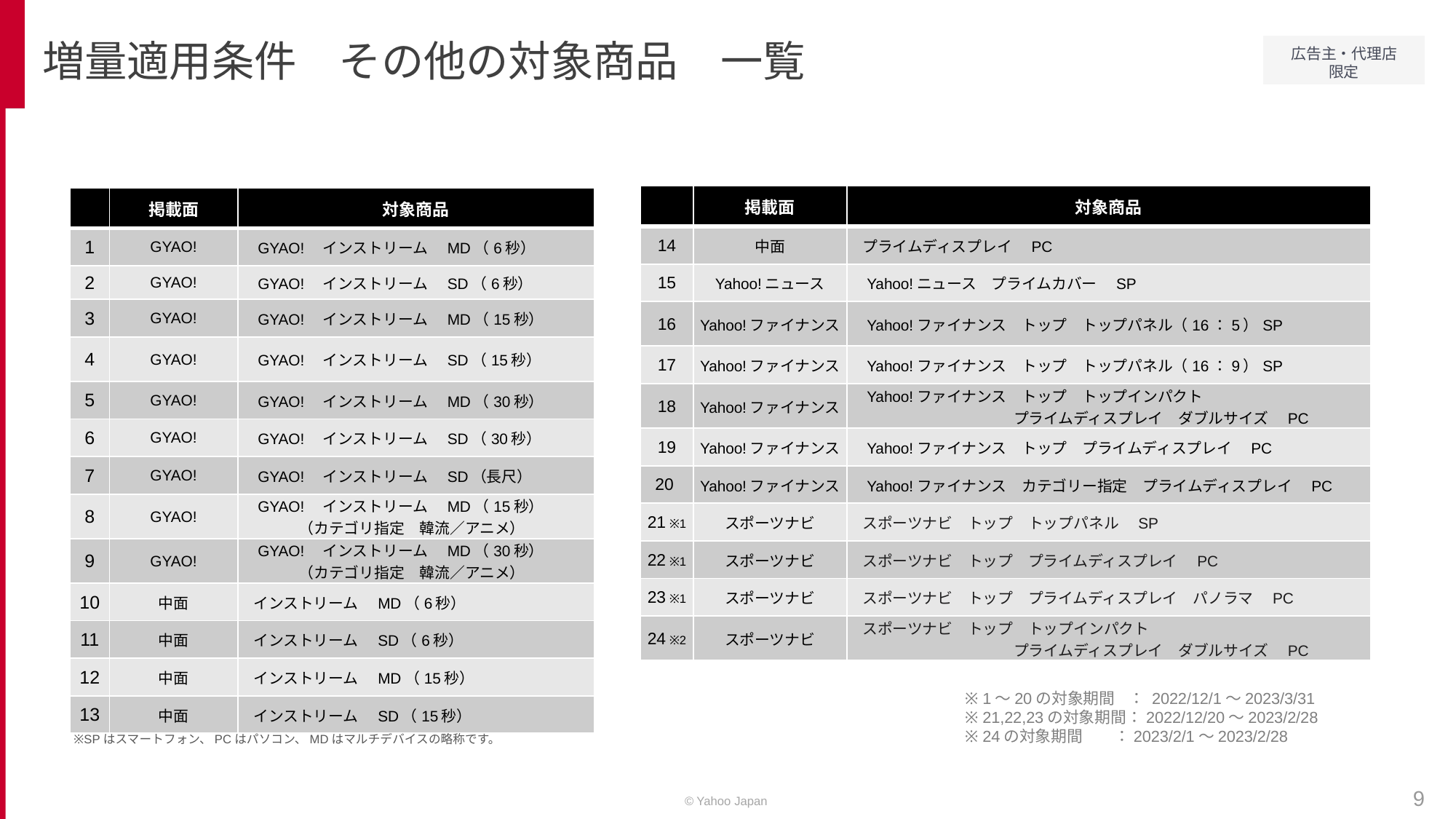

増量適用条件　その他の対象商品　一覧
|  | 掲載面 | 対象商品 |
| --- | --- | --- |
| 14 | 中面 | プライムディスプレイ　PC |
| 15 | Yahoo!ニュース | Yahoo!ニュース　プライムカバー　SP |
| 16 | Yahoo!ファイナンス | Yahoo!ファイナンス　トップ　トップパネル（16：5）SP |
| 17 | Yahoo!ファイナンス | Yahoo!ファイナンス　トップ　トップパネル（16：9）SP |
| 18 | Yahoo!ファイナンス | Yahoo!ファイナンス　トップ　トップインパクト 　　　　　　　　　　　プライムディスプレイ　ダブルサイズ　PC |
| 19 | Yahoo!ファイナンス | Yahoo!ファイナンス　トップ　プライムディスプレイ　PC |
| 20 | Yahoo!ファイナンス | Yahoo!ファイナンス　カテゴリー指定　プライムディスプレイ　PC |
| 21 ※1 | スポーツナビ | スポーツナビ　トップ　トップパネル　SP |
| 22 ※1 | スポーツナビ | スポーツナビ　トップ　プライムディスプレイ　PC |
| 23 ※1 | スポーツナビ | スポーツナビ　トップ　プライムディスプレイ　パノラマ　PC |
| 24 ※2 | スポーツナビ | スポーツナビ　トップ　トップインパクト 　　　　　　　　　　　プライムディスプレイ　ダブルサイズ　PC |
|  | 掲載面 | 対象商品 |
| --- | --- | --- |
| 1 | GYAO! | GYAO!　インストリーム　MD（6秒） |
| 2 | GYAO! | GYAO!　インストリーム　SD（6秒） |
| 3 | GYAO! | GYAO!　インストリーム　MD（15秒） |
| 4 | GYAO! | GYAO!　インストリーム　SD（15秒） |
| 5 | GYAO! | GYAO!　インストリーム　MD（30秒） |
| 6 | GYAO! | GYAO!　インストリーム　SD（30秒） |
| 7 | GYAO! | GYAO!　インストリーム　SD（長尺） |
| 8 | GYAO! | GYAO!　インストリーム　MD（15秒） 　　　　（カテゴリ指定　韓流／アニメ） |
| 9 | GYAO! | GYAO!　インストリーム　MD（30秒） 　　　　（カテゴリ指定　韓流／アニメ） |
| 10 | 中面 | インストリーム　MD（6秒） |
| 11 | 中面 | インストリーム　SD（6秒） |
| 12 | 中面 | インストリーム　MD（15秒） |
| 13 | 中面 | インストリーム　SD（15秒） |
※ 1～20の対象期間    ： 2022/12/1～2023/3/31
※ 21,22,23の対象期間：2022/12/20～2023/2/28
※ 24の対象期間         ：2023/2/1～2023/2/28
※SPはスマートフォン、PCはパソコン、MDはマルチデバイスの略称です。
9